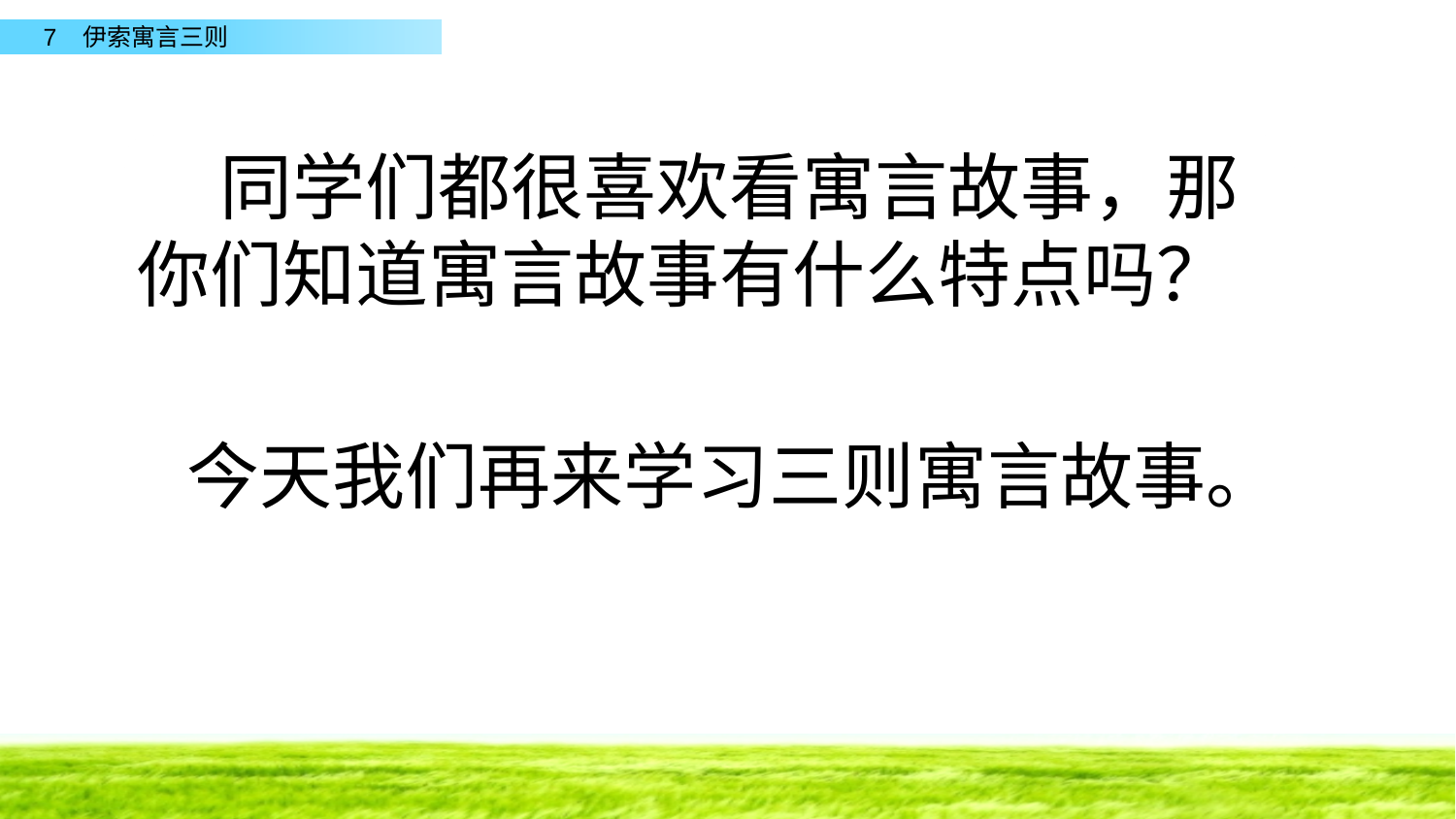

同学们都很喜欢看寓言故事，那你们知道寓言故事有什么特点吗？
  今天我们再来学习三则寓言故事。